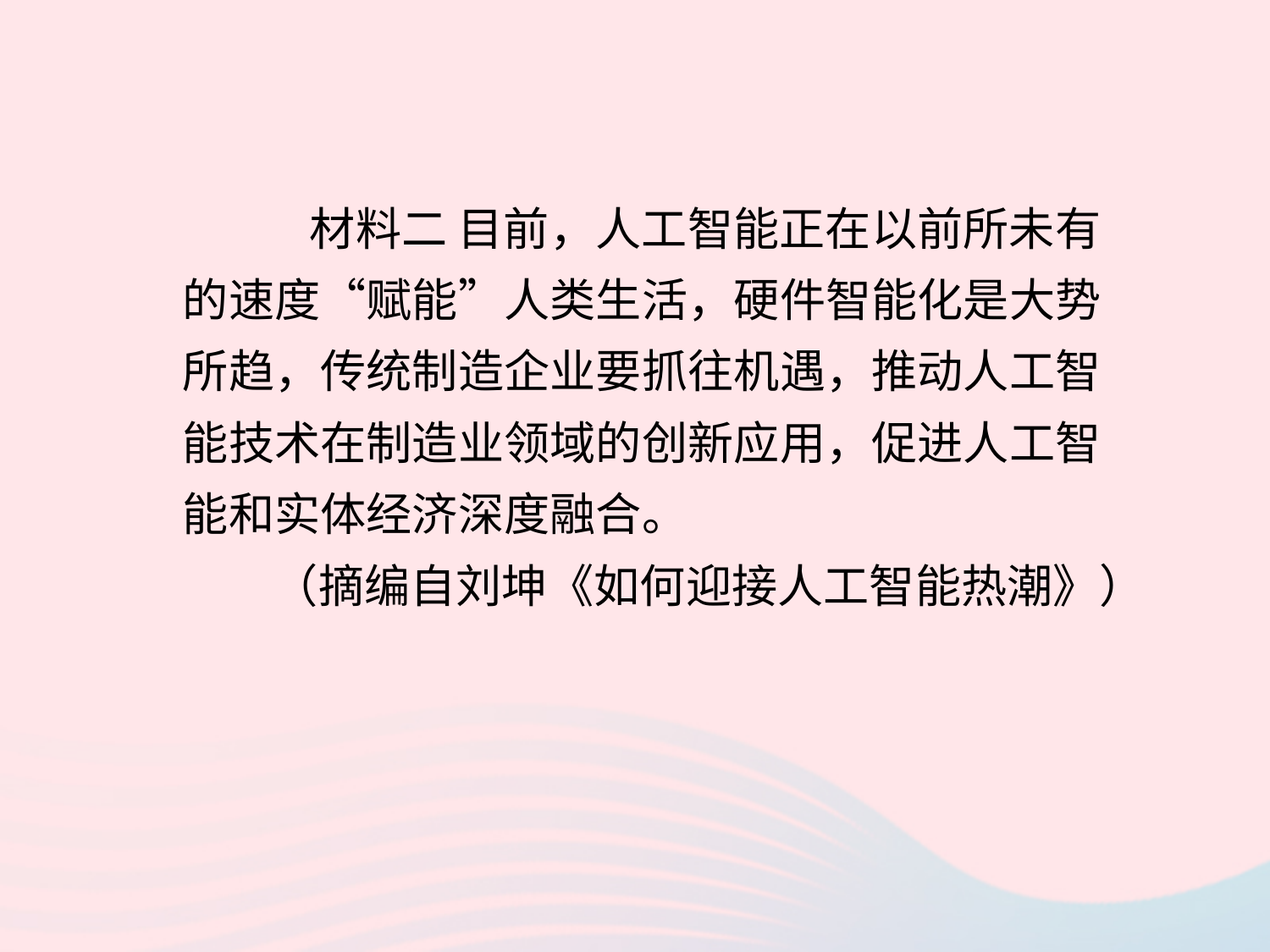

材料二 目前，人工智能正在以前所未有的速度“赋能”人类生活，硬件智能化是大势所趋，传统制造企业要抓往机遇，推动人工智能技术在制造业领域的创新应用，促进人工智能和实体经济深度融合。
（摘编自刘坤《如何迎接人工智能热潮》）